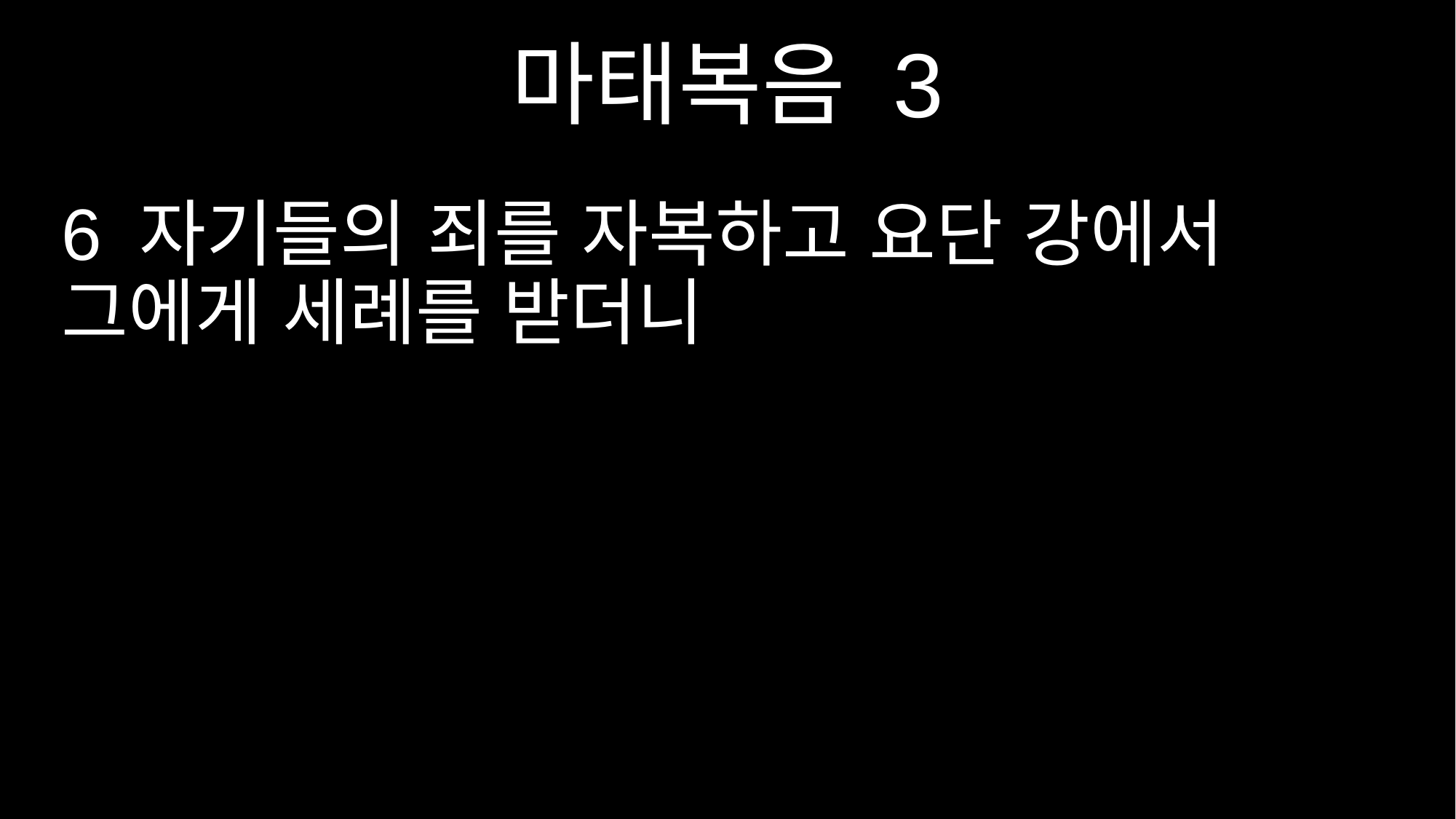

마태복음 3
6 자기들의 죄를 자복하고 요단 강에서 그에게 세례를 받더니